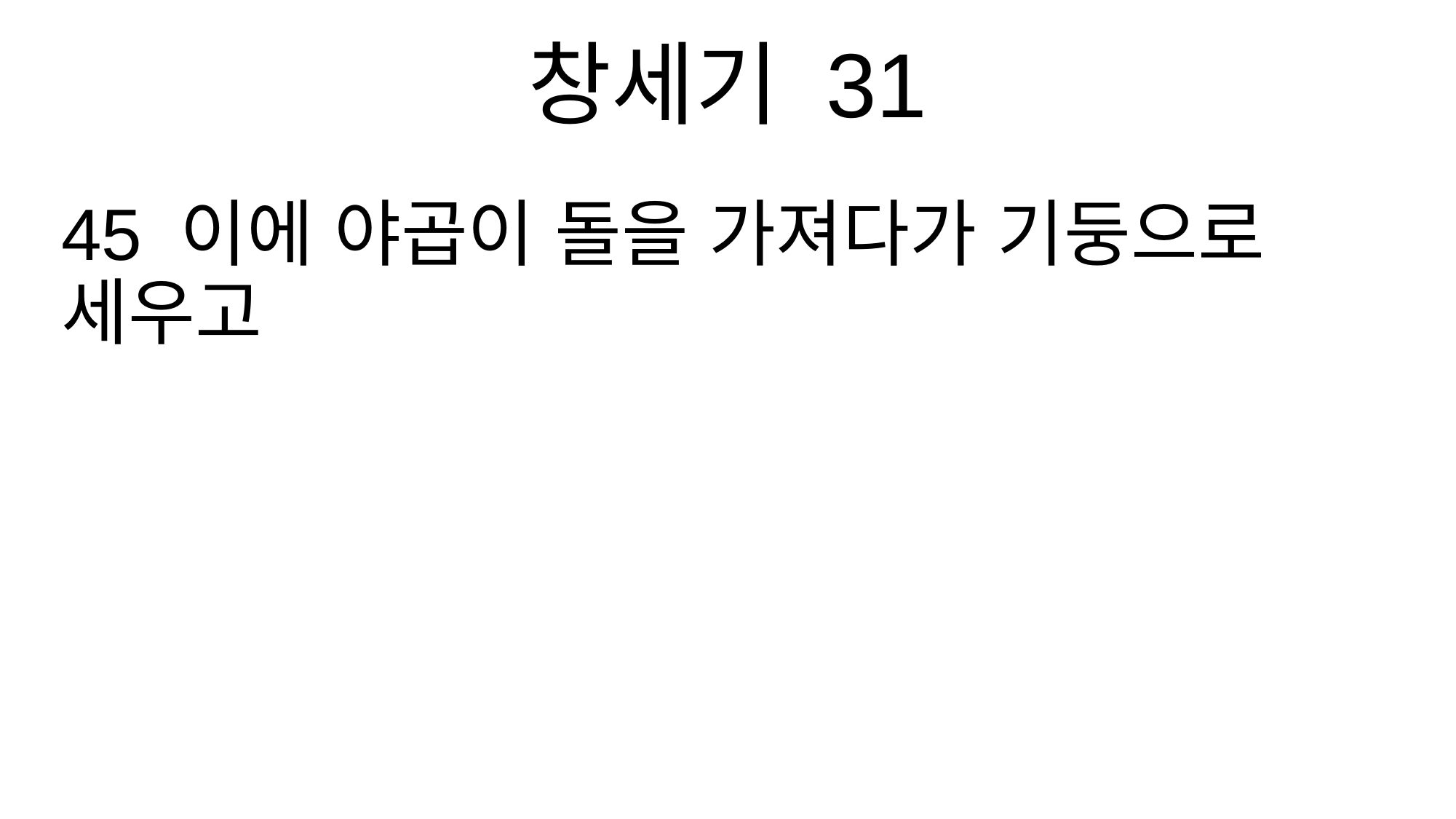

창세기 31
45 이에 야곱이 돌을 가져다가 기둥으로 세우고